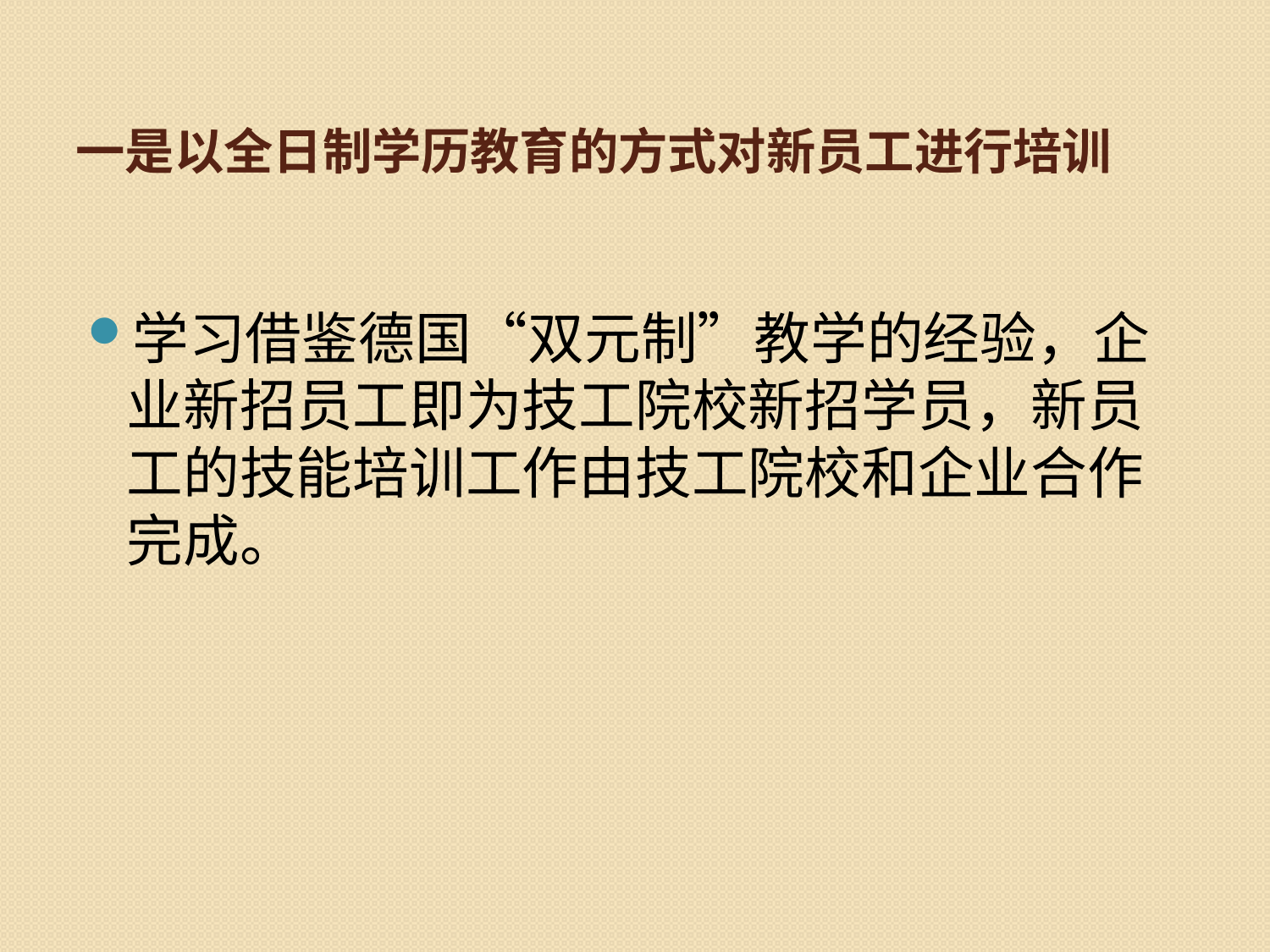

# 一是以全日制学历教育的方式对新员工进行培训

学习借鉴德国“双元制”教学的经验，企业新招员工即为技工院校新招学员，新员工的技能培训工作由技工院校和企业合作完成。